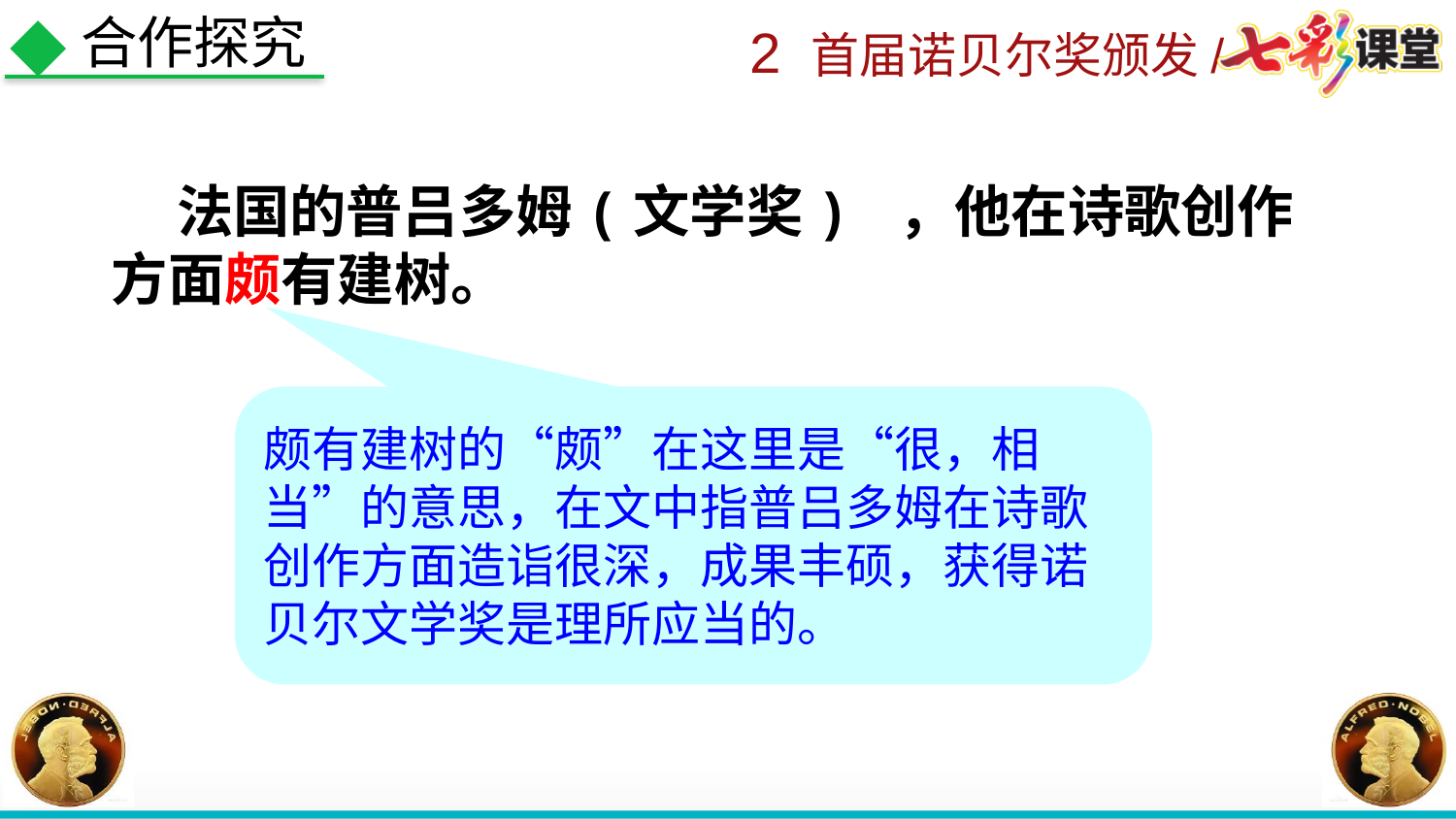

合作探究

    法国的普吕多姆(文学奖) ，他在诗歌创作方面颇有建树。

颇有建树的“颇”在这里是“很，相当”的意思，在文中指普吕多姆在诗歌创作方面造诣很深，成果丰硕，获得诺贝尔文学奖是理所应当的。